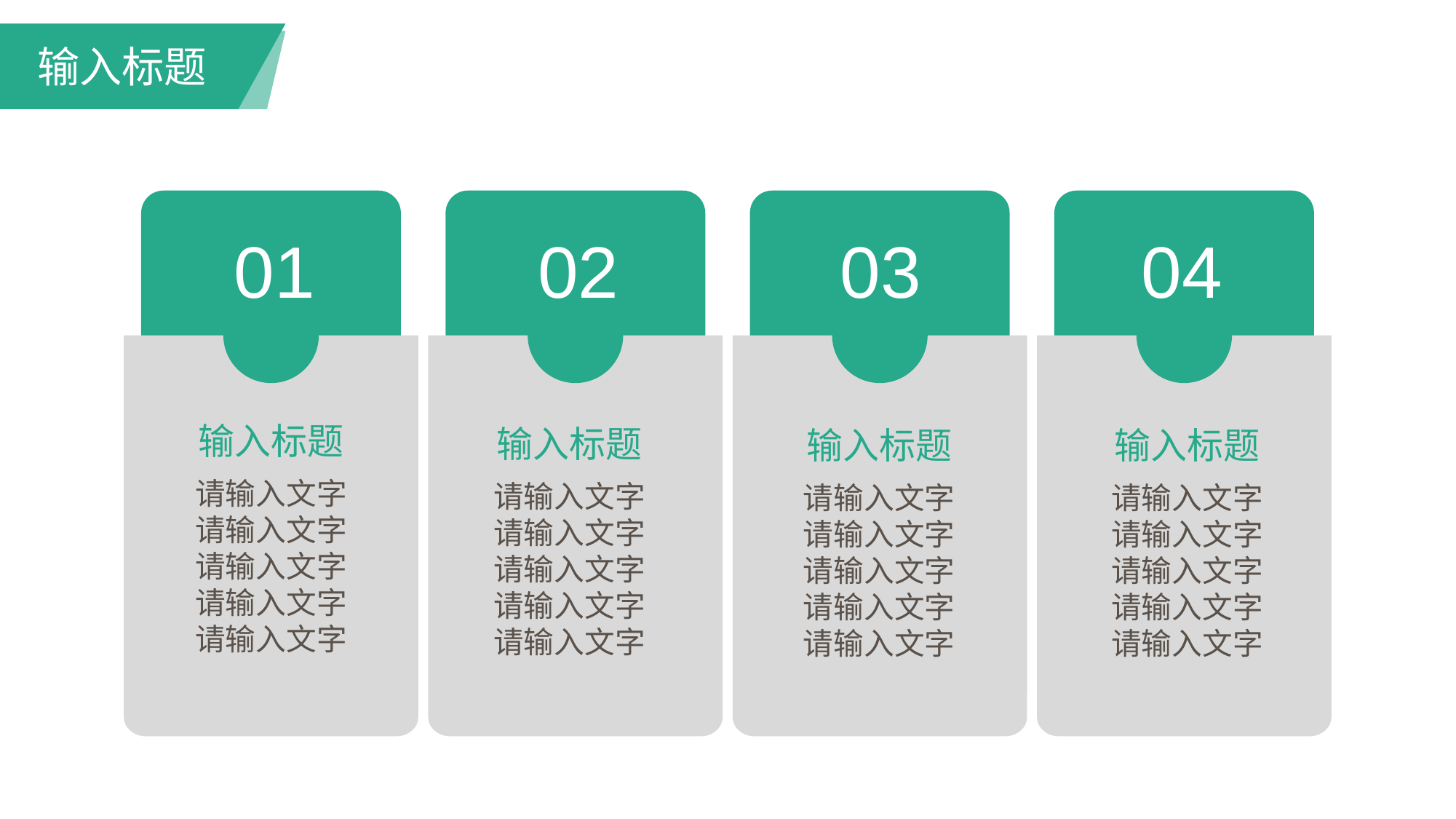

输入标题

01
02
03
04
ADD TITLE

Text here
Text here
Text here
Text here
Text here
Text here
Text here

输入标题
请输入文字
请输入文字
请输入文字
请输入文字
请输入文字
输入标题
请输入文字
请输入文字
请输入文字
请输入文字
请输入文字
输入标题
请输入文字
请输入文字
请输入文字
请输入文字
请输入文字
输入标题
请输入文字
请输入文字
请输入文字
请输入文字
请输入文字